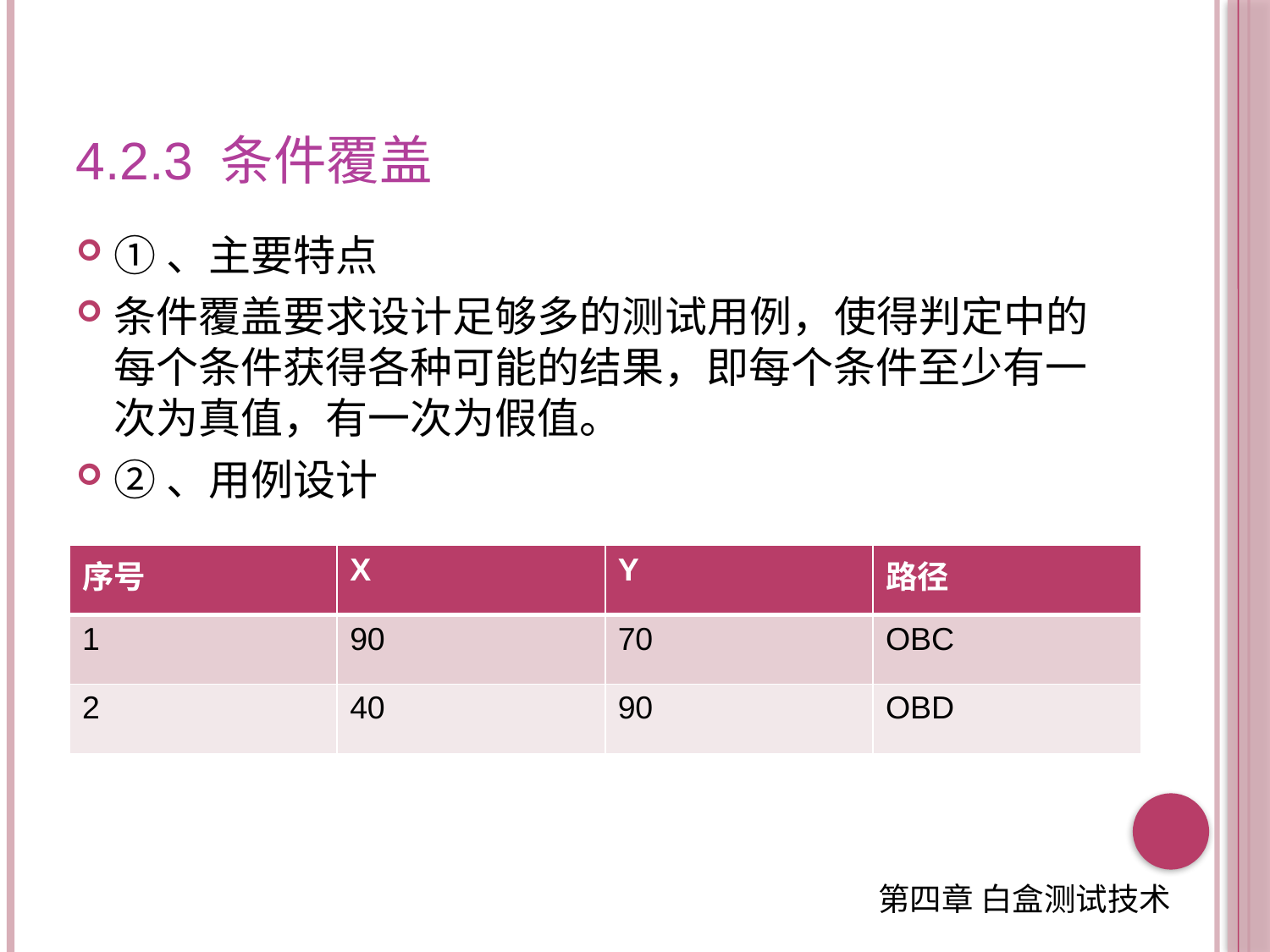

# 4.2.3 条件覆盖
①、主要特点
条件覆盖要求设计足够多的测试用例，使得判定中的每个条件获得各种可能的结果，即每个条件至少有一次为真值，有一次为假值。
②、用例设计

| 序号 | X | Y | 路径 |
| --- | --- | --- | --- |
| 1 | 90 | 70 | OBC |
| 2 | 40 | 90 | OBD |